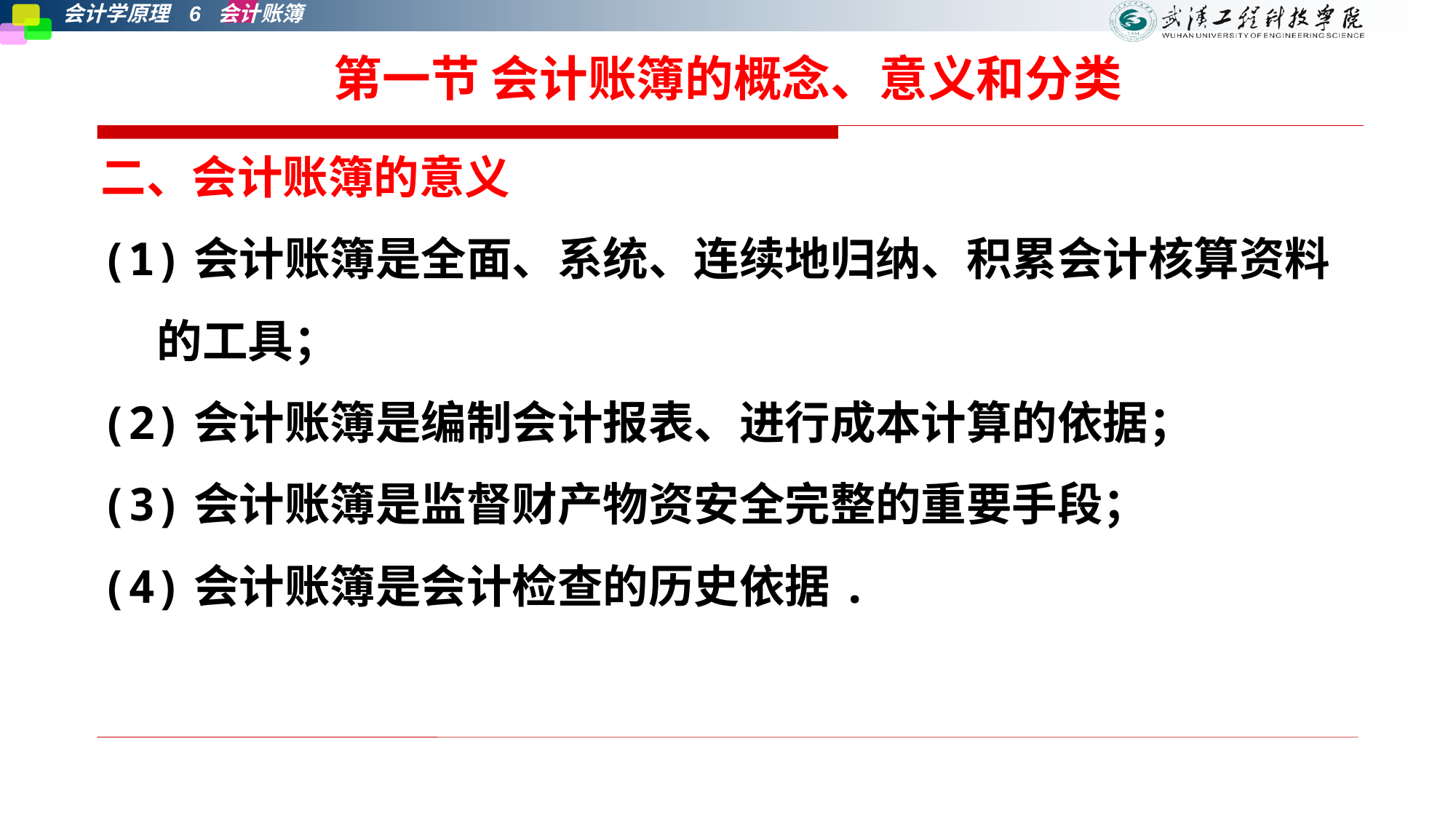

# 第一节 会计账簿的概念、意义和分类
二、会计账簿的意义
(1)会计账簿是全面、系统、连续地归纳、积累会计核算资料的工具；
(2)会计账簿是编制会计报表、进行成本计算的依据；
(3)会计账簿是监督财产物资安全完整的重要手段；
(4)会计账簿是会计检查的历史依据.